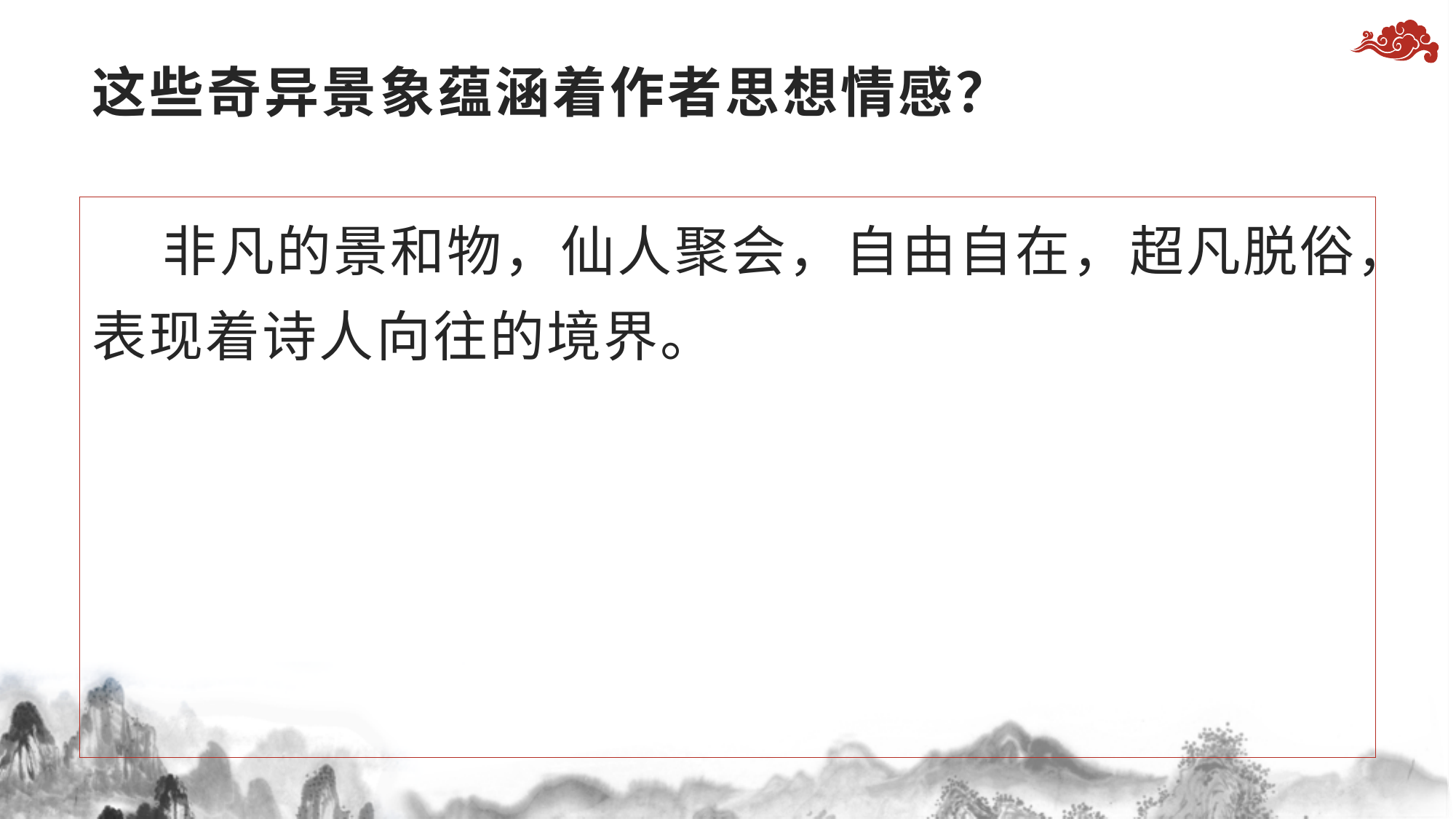

# 这些奇异景象蕴涵着作者思想情感？
    非凡的景和物，仙人聚会，自由自在，超凡脱俗，表现着诗人向往的境界。